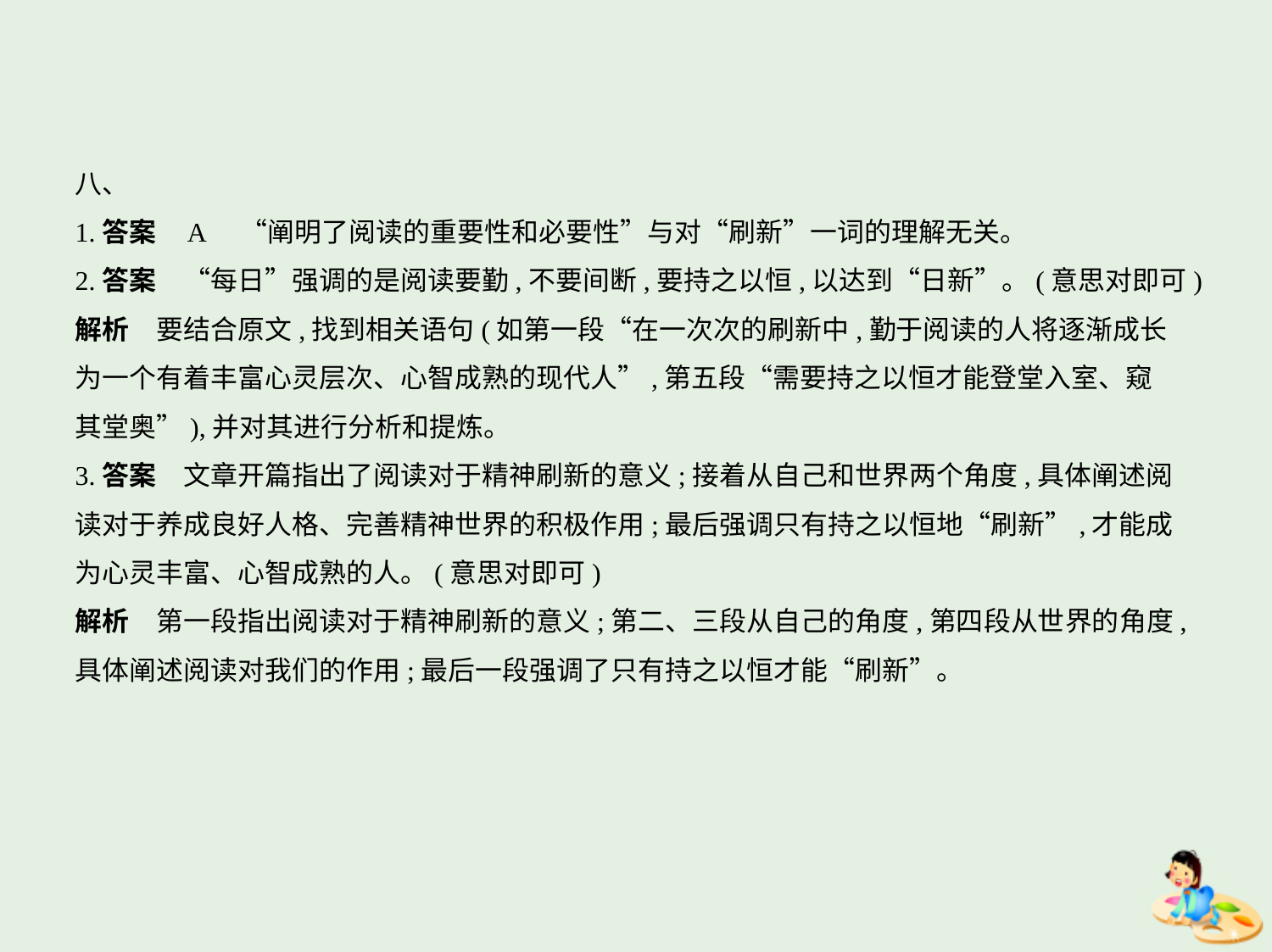

八、
1.答案    A　“阐明了阅读的重要性和必要性”与对“刷新”一词的理解无关。
2.答案　“每日”强调的是阅读要勤,不要间断,要持之以恒,以达到“日新”。(意思对即可)
解析　要结合原文,找到相关语句(如第一段“在一次次的刷新中,勤于阅读的人将逐渐成长
为一个有着丰富心灵层次、心智成熟的现代人”,第五段“需要持之以恒才能登堂入室、窥
其堂奥”),并对其进行分析和提炼。
3.答案　文章开篇指出了阅读对于精神刷新的意义;接着从自己和世界两个角度,具体阐述阅
读对于养成良好人格、完善精神世界的积极作用;最后强调只有持之以恒地“刷新”,才能成
为心灵丰富、心智成熟的人。(意思对即可)
解析　第一段指出阅读对于精神刷新的意义;第二、三段从自己的角度,第四段从世界的角度,
具体阐述阅读对我们的作用;最后一段强调了只有持之以恒才能“刷新”。